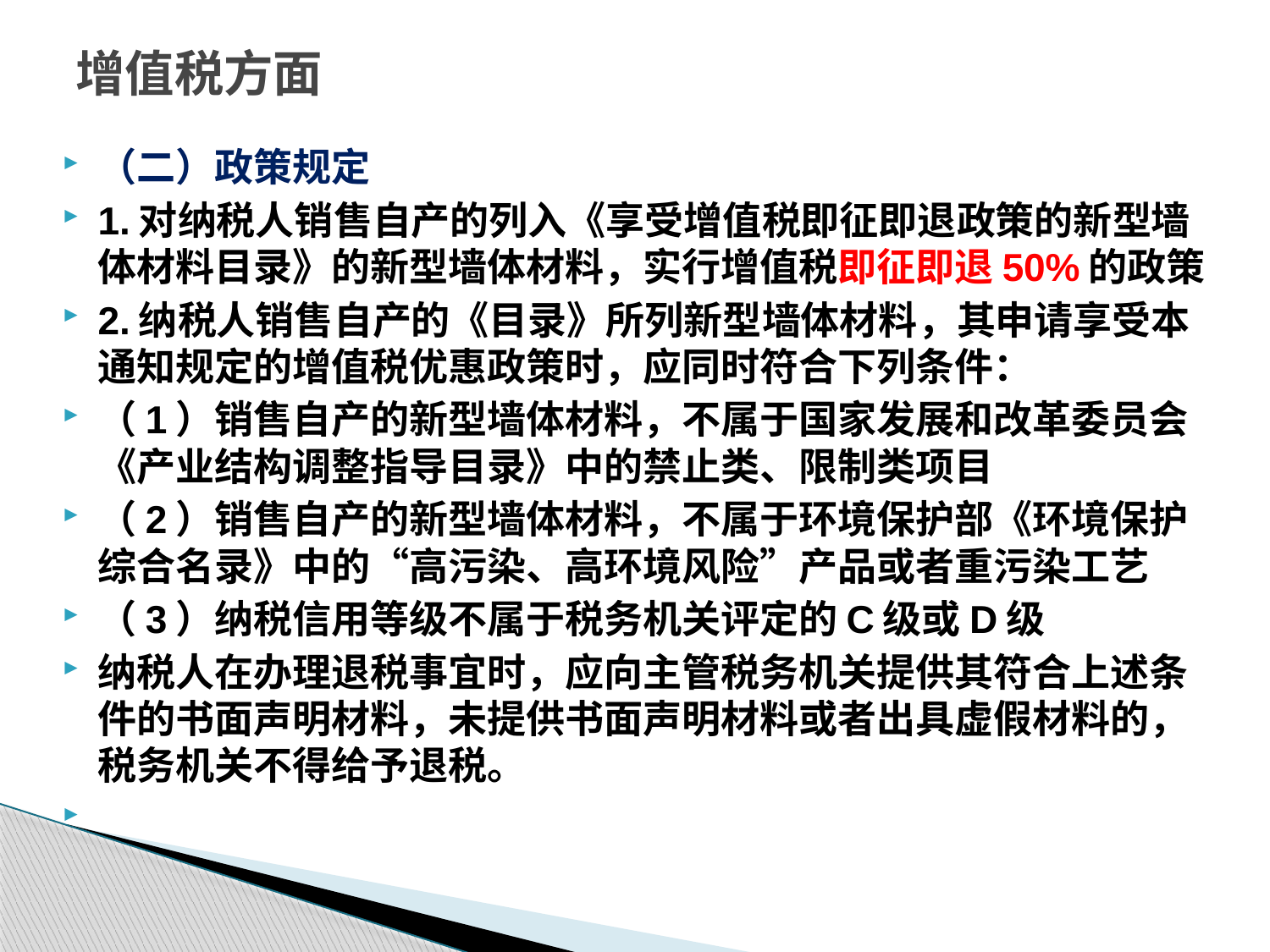

# 增值税方面
（二）政策规定
1.对纳税人销售自产的列入《享受增值税即征即退政策的新型墙体材料目录》的新型墙体材料，实行增值税即征即退50%的政策
2.纳税人销售自产的《目录》所列新型墙体材料，其申请享受本通知规定的增值税优惠政策时，应同时符合下列条件：
（1）销售自产的新型墙体材料，不属于国家发展和改革委员会《产业结构调整指导目录》中的禁止类、限制类项目
（2）销售自产的新型墙体材料，不属于环境保护部《环境保护综合名录》中的“高污染、高环境风险”产品或者重污染工艺
（3）纳税信用等级不属于税务机关评定的C级或D级
纳税人在办理退税事宜时，应向主管税务机关提供其符合上述条件的书面声明材料，未提供书面声明材料或者出具虚假材料的，税务机关不得给予退税。